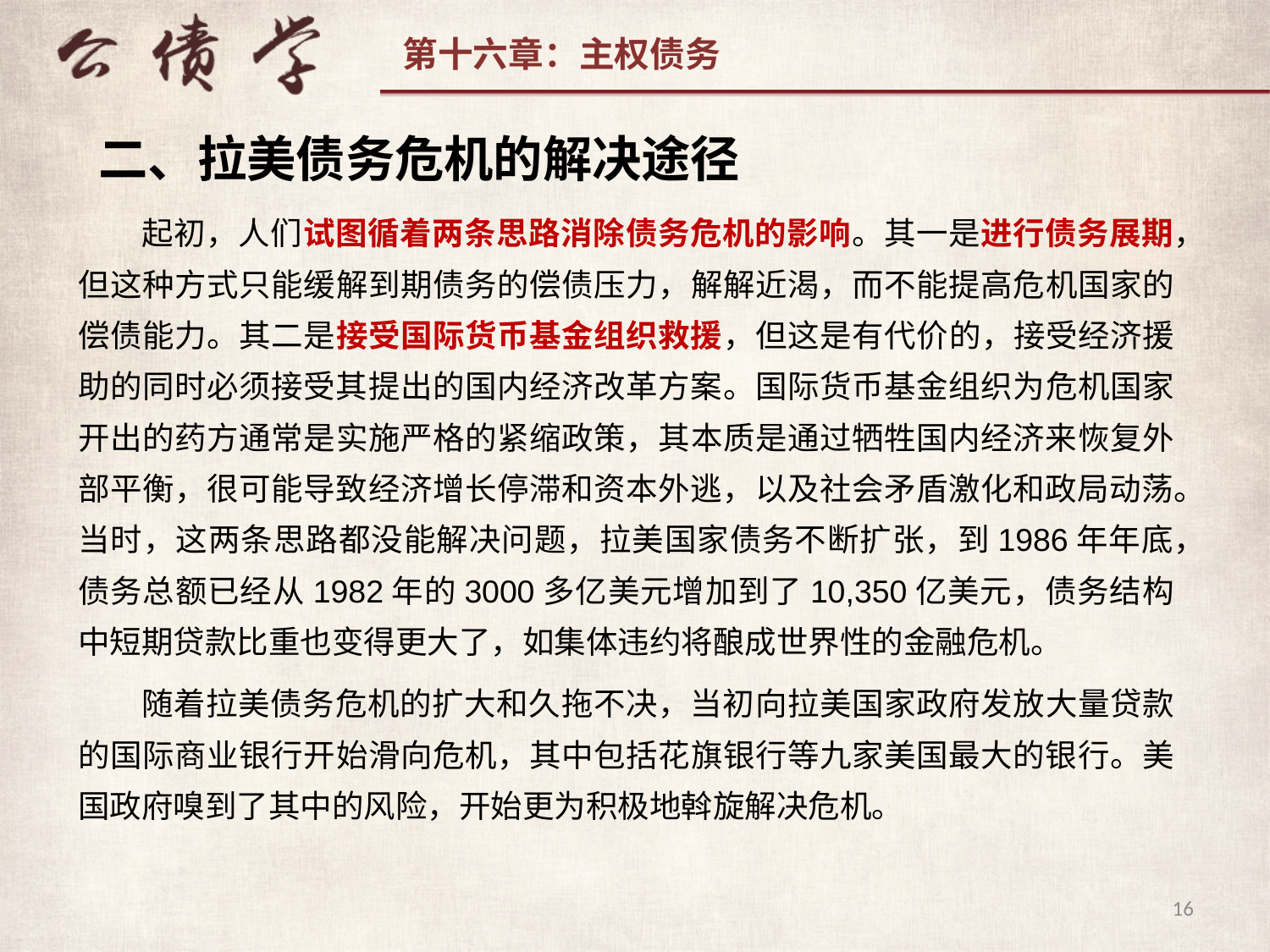

二、拉美债务危机的解决途径
起初，人们试图循着两条思路消除债务危机的影响。其一是进行债务展期，但这种方式只能缓解到期债务的偿债压力，解解近渴，而不能提高危机国家的偿债能力。其二是接受国际货币基金组织救援，但这是有代价的，接受经济援助的同时必须接受其提出的国内经济改革方案。国际货币基金组织为危机国家开出的药方通常是实施严格的紧缩政策，其本质是通过牺牲国内经济来恢复外部平衡，很可能导致经济增长停滞和资本外逃，以及社会矛盾激化和政局动荡。当时，这两条思路都没能解决问题，拉美国家债务不断扩张，到1986年年底，债务总额已经从1982年的3000多亿美元增加到了10,350亿美元，债务结构中短期贷款比重也变得更大了，如集体违约将酿成世界性的金融危机。
随着拉美债务危机的扩大和久拖不决，当初向拉美国家政府发放大量贷款的国际商业银行开始滑向危机，其中包括花旗银行等九家美国最大的银行。美国政府嗅到了其中的风险，开始更为积极地斡旋解决危机。
16